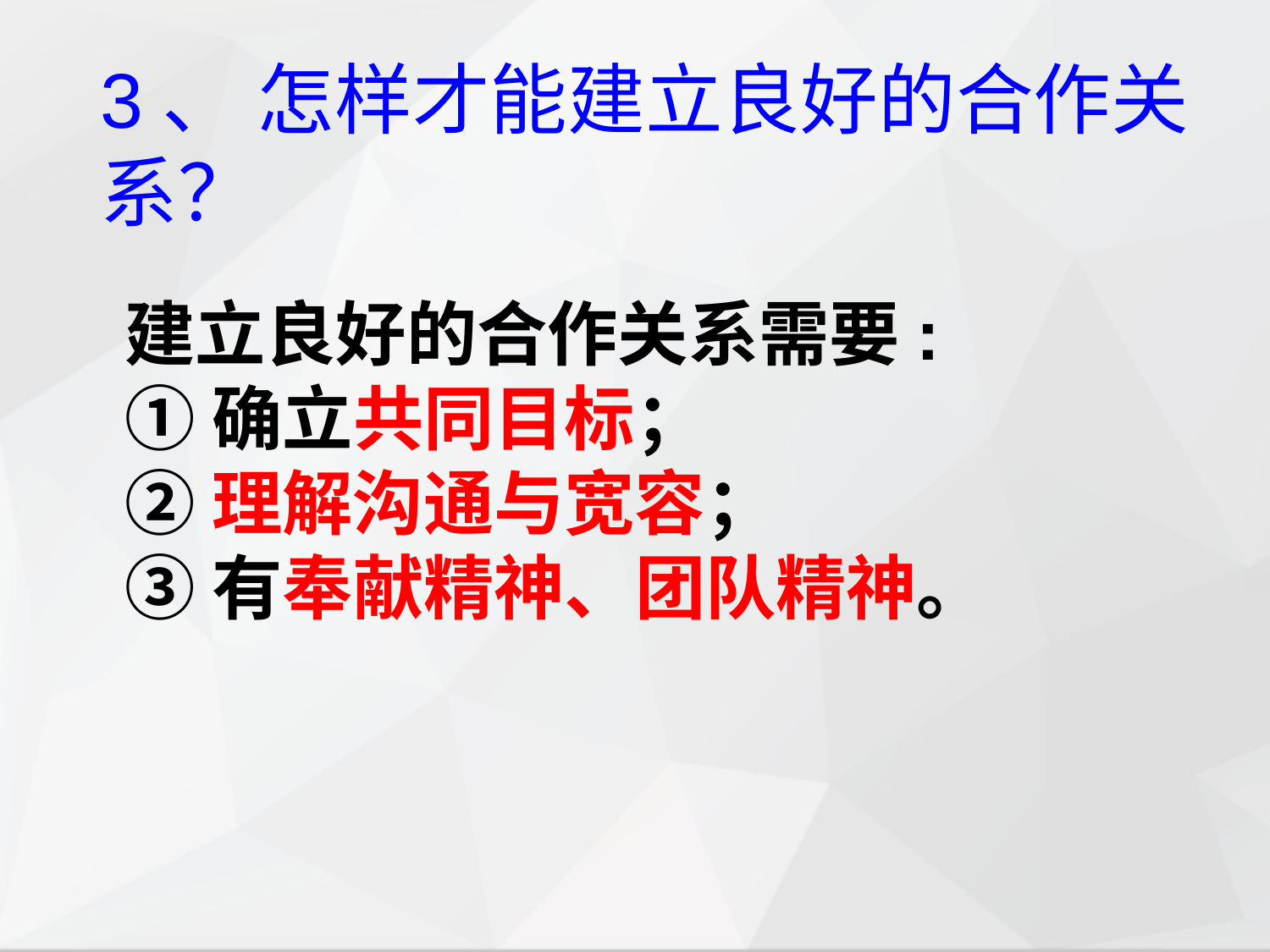

3、 怎样才能建立良好的合作关系？
建立良好的合作关系需要:
①确立共同目标；
②理解沟通与宽容；
③有奉献精神、团队精神。